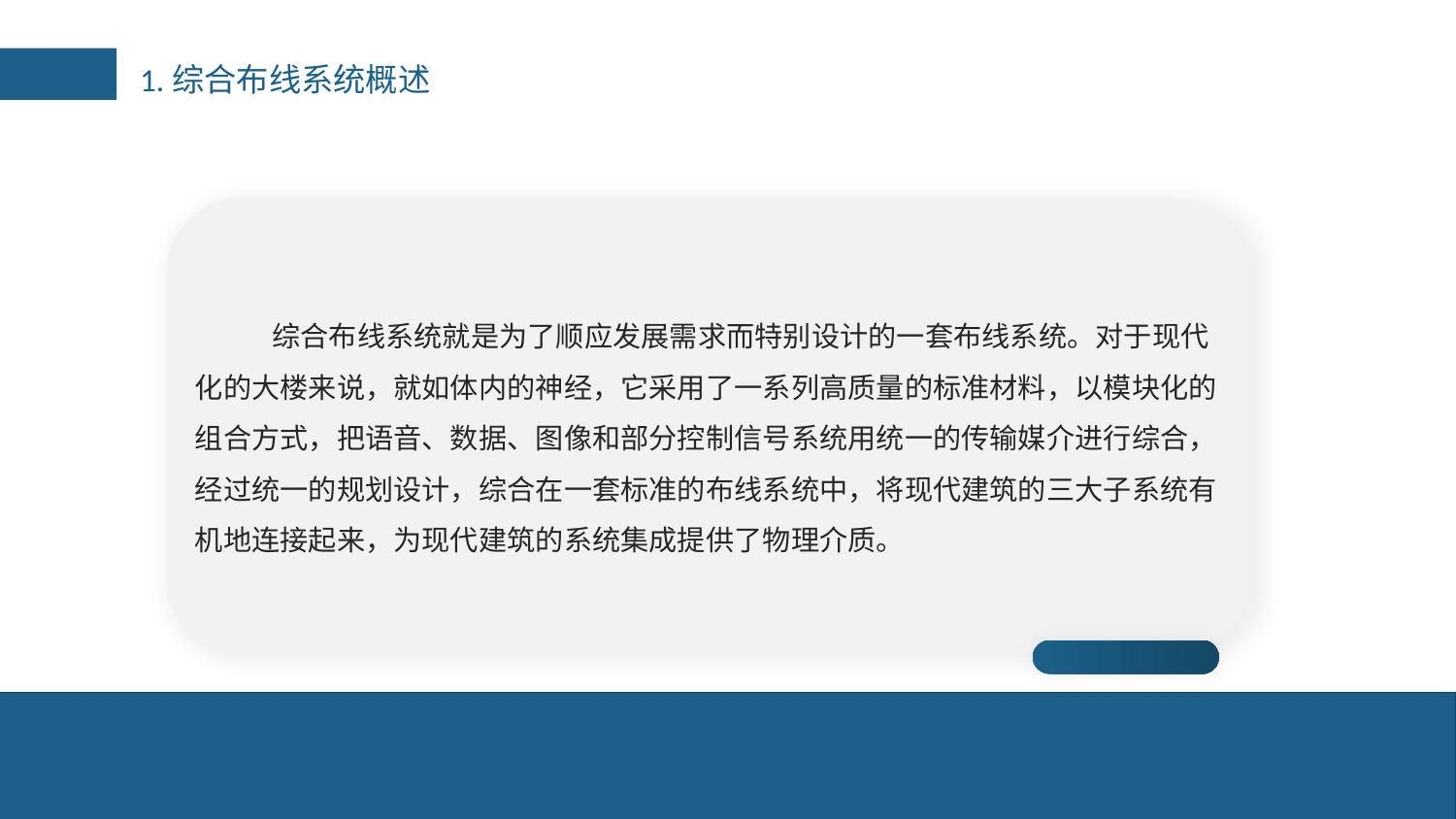

1.综合布线系统概述

综合布线系统就是为了顺应发展需求而特别设计的一套布线系统。对于现代化的大楼来说，就如体内的神经，它采用了一系列高质量的标准材料，以模块化的组合方式，把语音、数据、图像和部分控制信号系统用统一的传输媒介进行综合，经过统一的规划设计，综合在一套标准的布线系统中，将现代建筑的三大子系统有机地连接起来，为现代建筑的系统集成提供了物理介质。